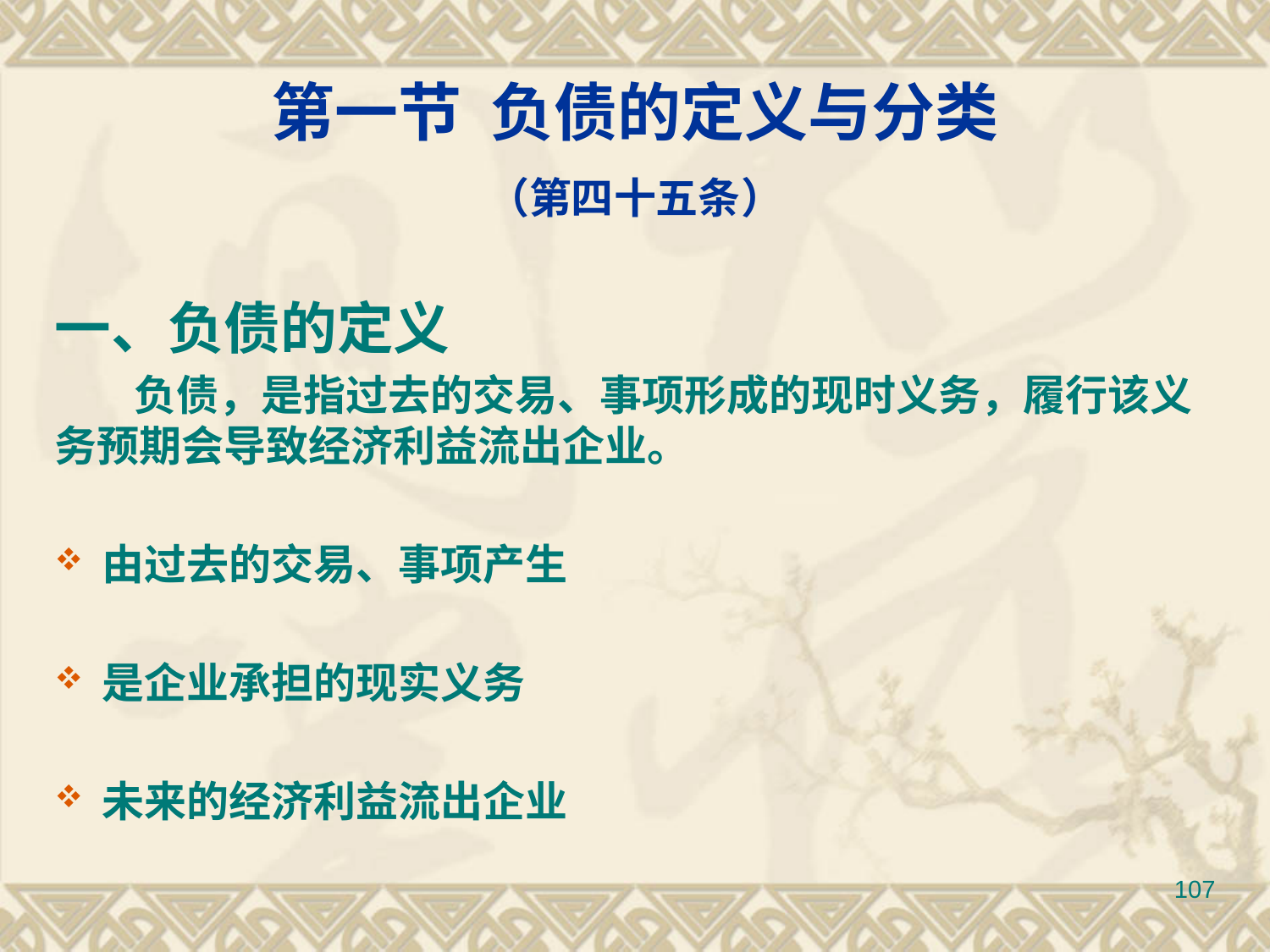

第一节  负债的定义与分类
（第四十五条）
一、负债的定义
          负债，是指过去的交易、事项形成的现时义务，履行该义务预期会导致经济利益流出企业。

由过去的交易、事项产生

是企业承担的现实义务

未来的经济利益流出企业

107